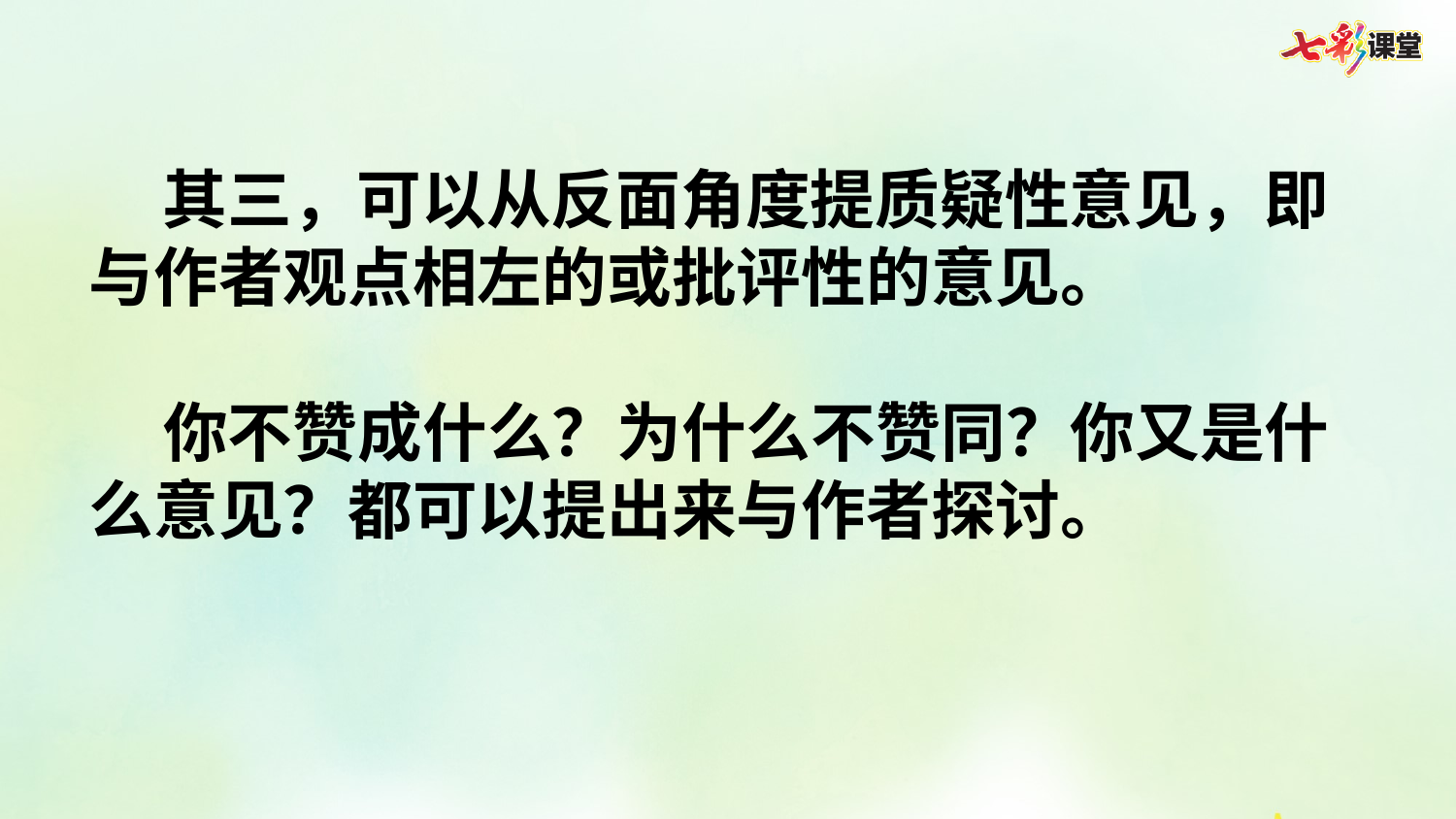

其三，可以从反面角度提质疑性意见，即与作者观点相左的或批评性的意见。

    你不赞成什么？为什么不赞同？你又是什么意见？都可以提出来与作者探讨。